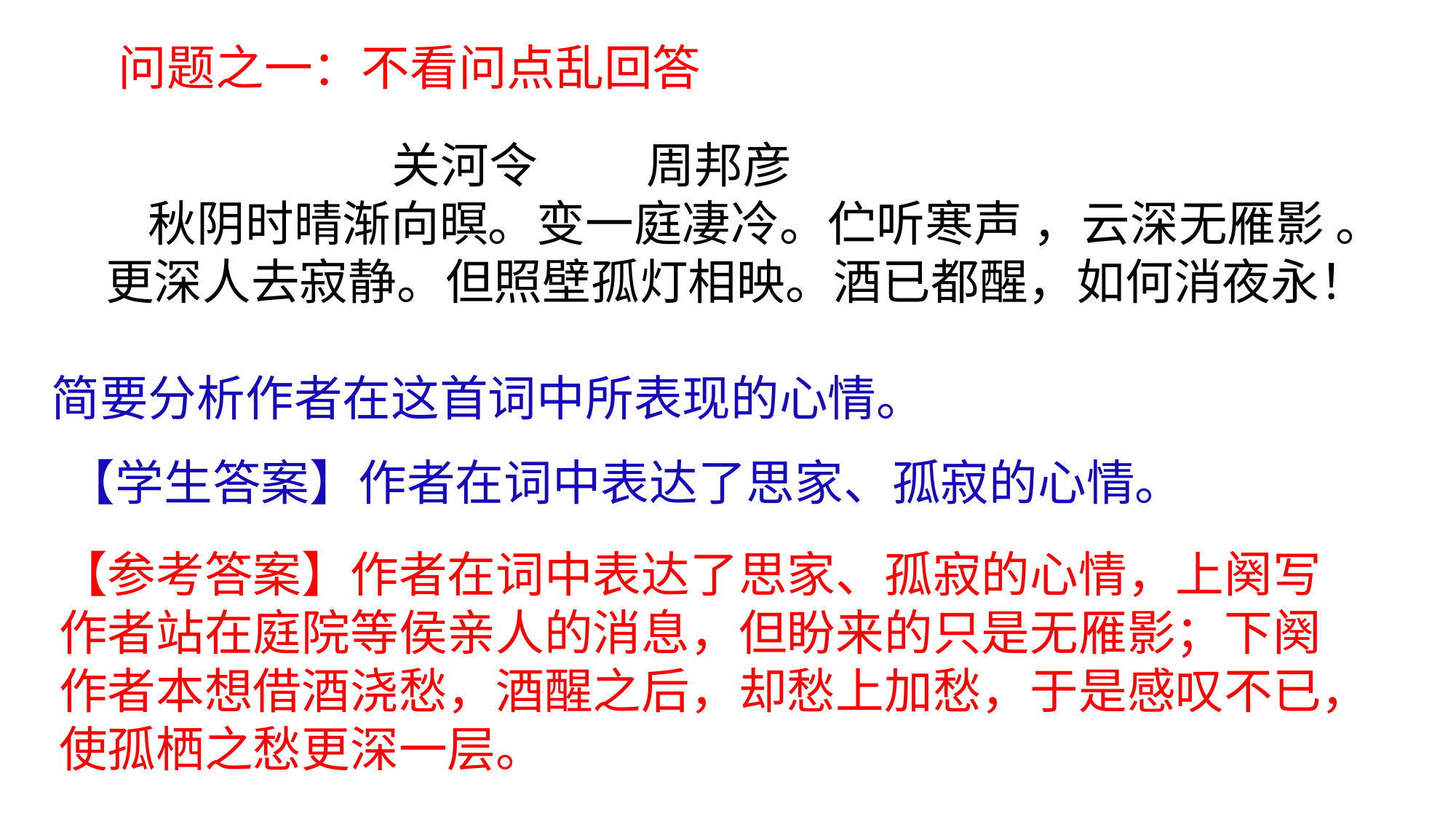

问题之一：不看问点乱回答
                                                      关河令          周邦彦
　　秋阴时晴渐向暝。变一庭凄冷。伫听寒声 ，云深无雁影 。     更深人去寂静。但照壁孤灯相映。酒已都醒，如何消夜永！
简要分析作者在这首词中所表现的心情。
【学生答案】作者在词中表达了思家、孤寂的心情。
【参考答案】作者在词中表达了思家、孤寂的心情，上阕写作者站在庭院等侯亲人的消息，但盼来的只是无雁影；下阕作者本想借酒浇愁，酒醒之后，却愁上加愁，于是感叹不已，使孤栖之愁更深一层。